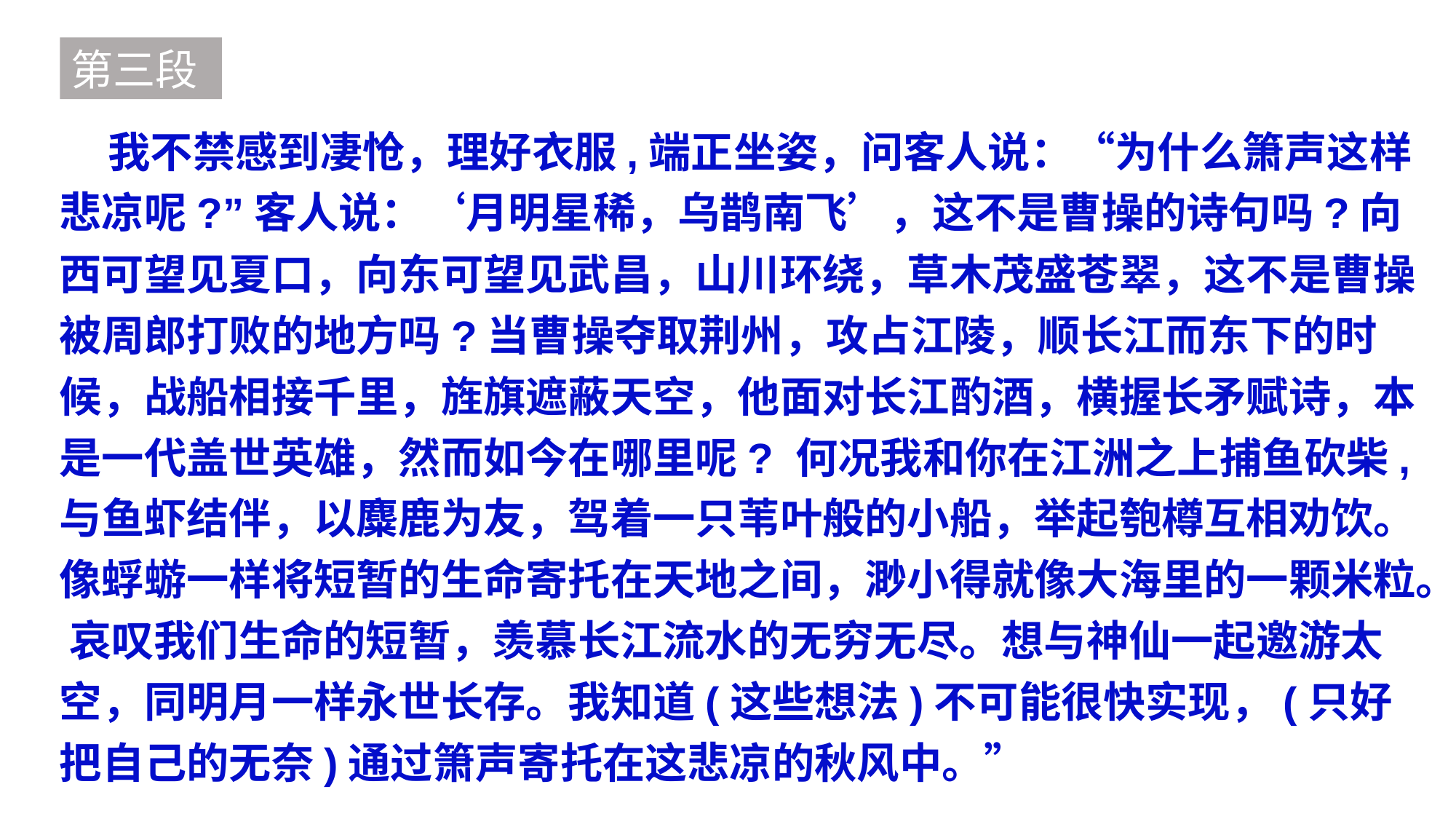

第三段
苏子愀然，正襟危坐而问客曰：“何为其然也？”客曰：“月明星稀，乌鹊南飞，此非曹孟德之诗乎？西望夏口，东望武昌，山川相缪，郁乎苍苍，此非孟德之困于周郎者乎？方其破荆州，下江陵，顺流而东也，舳舻千里，旌旗蔽空，酾酒临江，横槊赋诗，固一世之雄也，而今安在哉？况吾与子渔樵于江渚之上，侣鱼虾而友麋鹿，驾一叶之扁舟，举匏樽以相属。寄蜉蝣于天地，渺沧海之一粟。哀吾生之须臾，羡长江之无穷。挟飞仙以遨游，抱明月而长终。知不可乎骤得，托遗响于悲风。”
    我不禁感到凄怆，理好衣服,端正坐姿，问客人说：“为什么箫声这样悲凉呢?”客人说：‘月明星稀，乌鹊南飞’，这不是曹操的诗句吗?向西可望见夏口，向东可望见武昌，山川环绕，草木茂盛苍翠，这不是曹操被周郎打败的地方吗?当曹操夺取荆州，攻占江陵，顺长江而东下的时候，战船相接千里，旌旗遮蔽天空，他面对长江酌酒，横握长矛赋诗，本是一代盖世英雄，然而如今在哪里呢? 何况我和你在江洲之上捕鱼砍柴,与鱼虾结伴，以麋鹿为友，驾着一只苇叶般的小船，举起匏樽互相劝饮。像蜉蝣一样将短暂的生命寄托在天地之间，渺小得就像大海里的一颗米粒。 哀叹我们生命的短暂，羡慕长江流水的无穷无尽。想与神仙一起邀游太空，同明月一样永世长存。我知道(这些想法)不可能很快实现，(只好把自己的无奈)通过箫声寄托在这悲凉的秋风中。”